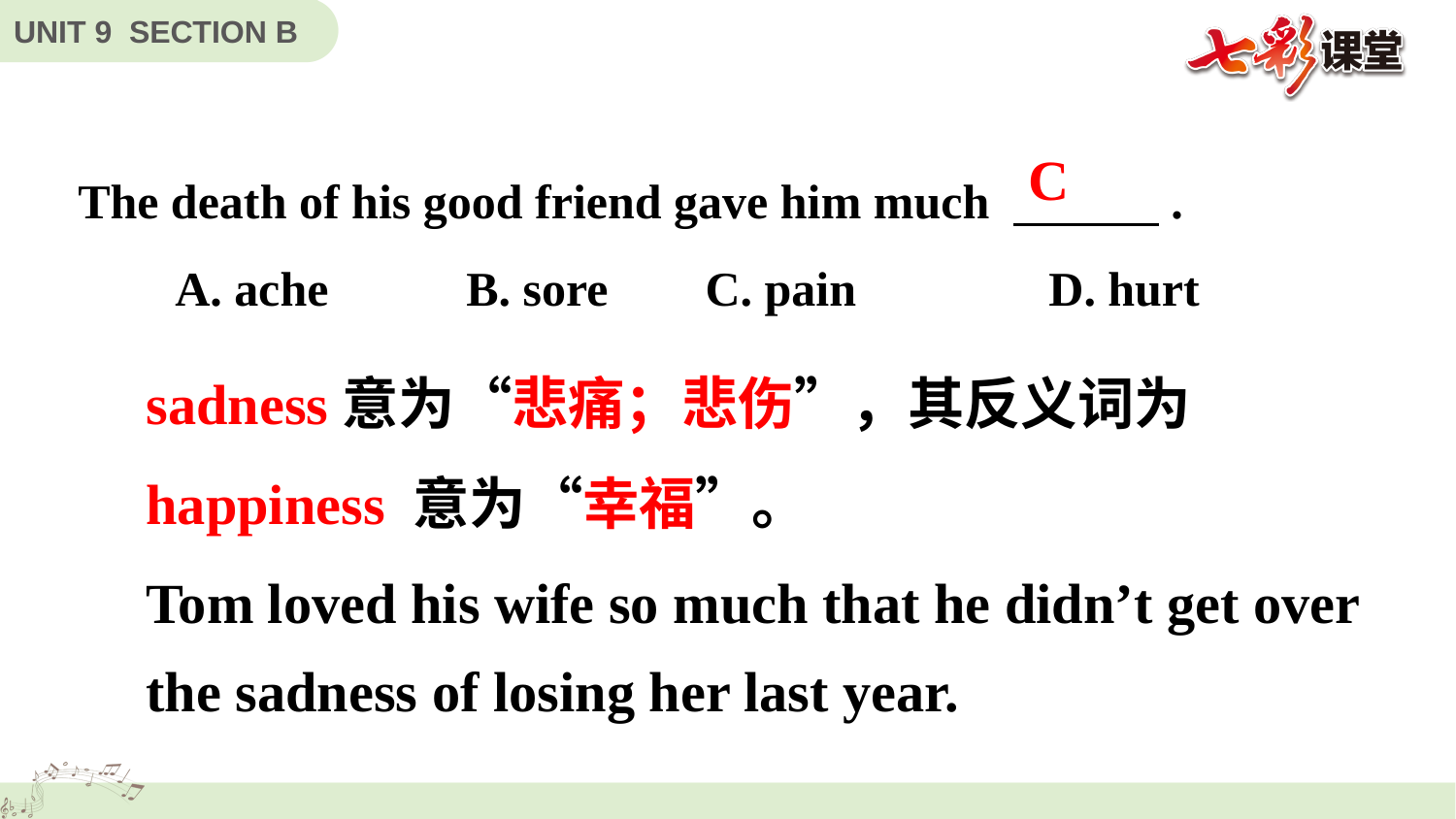

The death of his good friend gave him much 　　　.
         A. ache	         B. sore        C. pain	         D. hurt
C
sadness意为“悲痛；悲伤”，其反义词为
happiness 意为“幸福”。
Tom loved his wife so much that he didn’t get over the sadness of losing her last year.